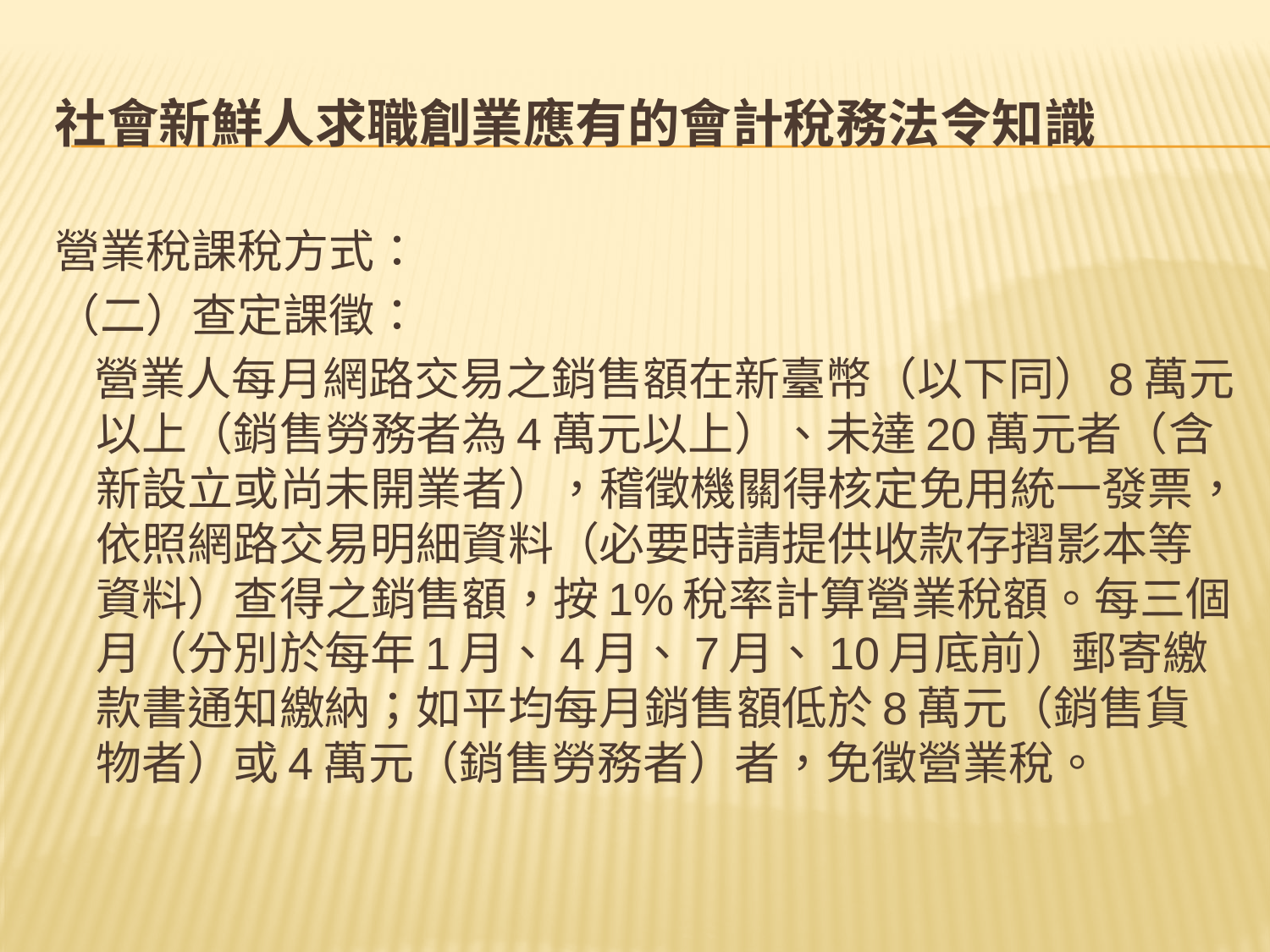

# 社會新鮮人求職創業應有的會計稅務法令知識
營業稅課稅方式：
（二）查定課徵：
   營業人每月網路交易之銷售額在新臺幣（以下同）8萬元以上（銷售勞務者為4萬元以上）、未達20萬元者（含新設立或尚未開業者），稽徵機關得核定免用統一發票，依照網路交易明細資料（必要時請提供收款存摺影本等資料）查得之銷售額，按1%稅率計算營業稅額。每三個月（分別於每年1月、4月、7月、10月底前）郵寄繳款書通知繳納；如平均每月銷售額低於8萬元（銷售貨物者）或4萬元（銷售勞務者）者，免徵營業稅。